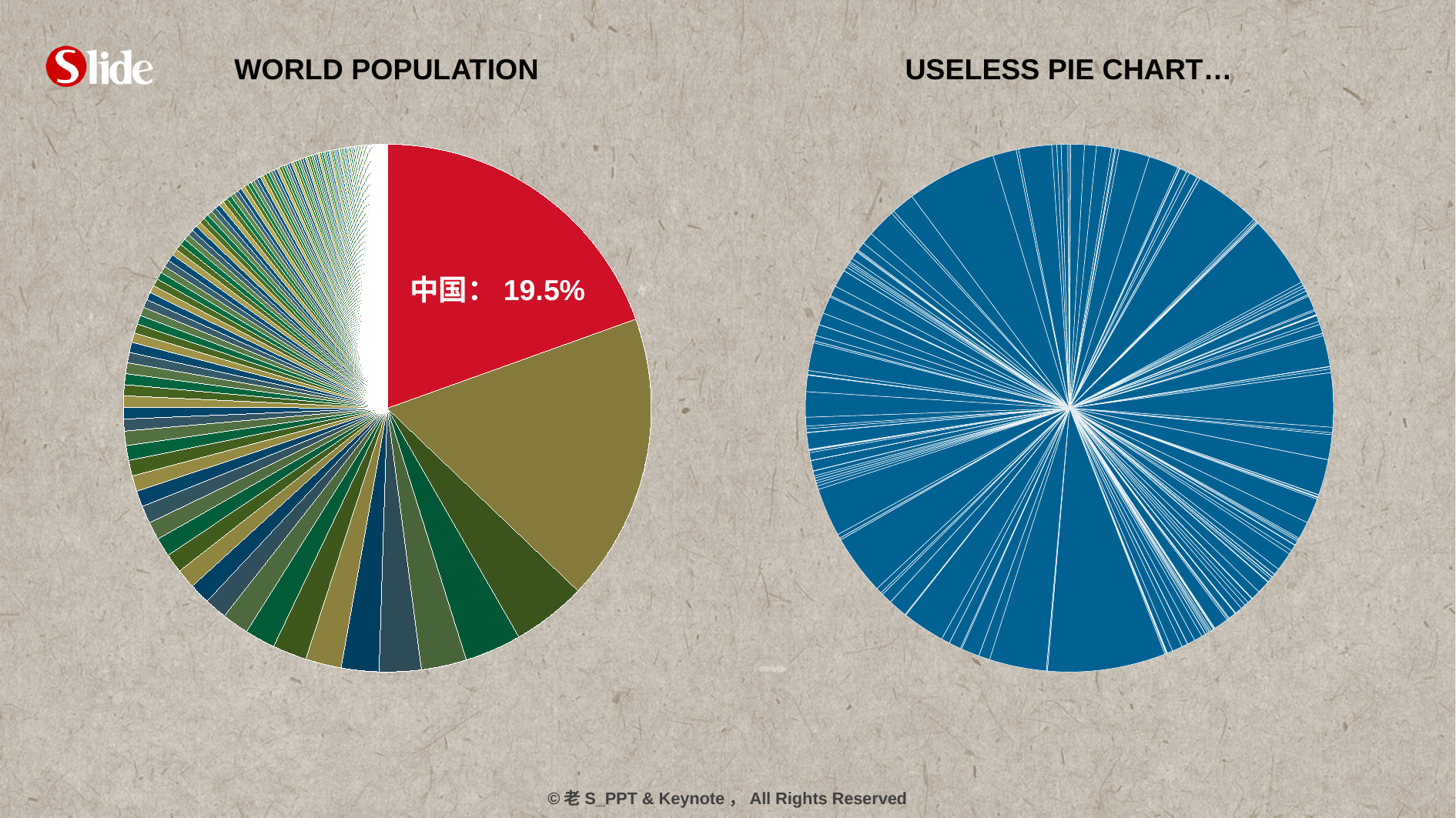

WORLD POPULATION
USELESS PIE CHART…

### Chart

| Category | 列1 |
|---|---|
| 中国 | 1339724852.0 |
| 印度 | 1210193422.0 |
| 美国 | 311502000.0 |
| 印尼 | 237556363.0 |
| 巴西 | 190732694.0 |
| 巴基斯坦 | 176264000.0 |
| 尼日利亚 | 158423000.0 |
| 孟加拉国 | 150689000.0 |
| 俄罗斯 | 142905200.0 |
| 日本 | 127930000.0 |
| 墨西哥 | 112336538.0 |
| 菲律宾 | 94013200.0 |
| 越南 | 87375000.0 |
| 德国 | 81802000.0 |
| 埃及 | 80345000.0 |
| 埃塞俄比亚 | 79455634.0 |
| 伊朗 | 75361000.0 |
| 土耳其 | 73722988.0 |
| 泰国 | 67041000.0 |
| 刚果民主共和国 | 65966000.0 |
| 法国 | 65821885.0 |
| 英国 | 62008048.0 |
| 意大利 | 60626442.0 |
| 南非 | 49991300.0 |
| 韩国 | 48988833.0 |
| 缅甸 | 47963000.0 |
| 西班牙 | 46148605.0 |
| 哥伦比亚 | 46012000.0 |
| 乌克兰 | 45724242.0 |
| 苏丹 | 43552000.0 |
| 坦桑尼亚 | 43187823.0 |
| 阿根廷 | 40091359.0 |
| 肯尼亚 | 38610097.0 |
| 波兰 | 38186860.0 |
| 阿尔及利亚 | 36300000.0 |
| 加拿大 | 34476000.0 |
| 摩洛哥 | 32167000.0 |
| 乌干达 | 31800000.0 |
| 伊拉克 | 31672000.0 |
| 阿富汗 | 31412000.0 |
| 秘鲁 | 29461933.0 |
| 委内瑞拉 | 29245000.0 |
| 尼泊尔 | 28584975.0 |
| 马来西亚 | 27565821.0 |
| 乌兹别克斯坦 | 27445000.0 |
| 沙特阿拉伯 | 27136977.0 |
| 朝鲜 | 24346000.0 |
| 加纳 | 24233431.0 |
| 台湾 | 23170321.0 |
| 澳大利亚 | 22629540.0 |
| 也门 | 22492035.0 |
| 莫桑比克 | 22416881.0 |
| 罗马尼亚 | 21466174.0 |
| 叙利亚 | 21084000.0 |
| 马达加斯加 | 20714000.0 |
| 斯里兰卡 | 20669000.0 |
| 科特迪瓦 | 19738000.0 |
| 喀麦隆 | 19406100.0 |
| 安哥拉 | 19082000.0 |
| 智利 | 17238600.0 |
| 荷兰 | 16673700.0 |
| 哈萨克斯坦 | 16473000.0 |
| 布基纳法索 | 15730977.0 |
| 尼日尔 | 15203822.0 |
| 马拉维共和国 | 14901000.0 |
| 马里 | 14517176.0 |
| 危地马拉 | 14361666.0 |
| 厄瓜多尔 | 14306876.0 |
| 柬埔寨 | 13395682.0 |
| 赞比亚 | 13046508.0 |
| 津巴布韦 | 12571000.0 |
| 塞内加尔 | 12434000.0 |
| 希腊 | 11306183.0 |
| 古巴 | 11241161.0 |
| 乍得 | 11227000.0 |
| 比利时 | 10827519.0 |
| 葡萄牙 | 10636888.0 |
| 突尼斯 | 10549100.0 |
| 捷克 | 10515818.0 |
| 玻利维亚 | 10426154.0 |
| 卢旺达 | 10412820.0 |
| 海地 | 10085214.0 |
| 匈牙利 | 10014324.0 |
| 几内亚 | 9982000.0 |
| 白俄罗斯 | 9481100.0 |
| 瑞典 | 9428054.0 |
| 多美尼亚 | 9378818.0 |
| 索马里 | 9331000.0 |
| 阿塞拜疆 | 8997400.0 |
| 贝宁 | 8778646.0 |
| 奥地利 | 8404252.0 |
| 布隆迪 | 8383000.0 |
| 阿联酋 | 8264070.0 |
| 洪都拉斯 | 8215313.0 |
| 瑞士 | 7866500.0 |
| 以色列 | 7746400.0 |
| 保加利亚 | 7351234.0 |
| 塞尔维亚 | 7306677.0 |
| 香港 | 7061200.0 |
| 塔吉克斯坦 | 6879000.0 |
| 巴布亚新几内亚 | 6703000.0 |
| 利比亚 | 6355000.0 |
| 老挝 | 6230200.0 |
| 巴拉圭 | 6230000.0 |
| 萨尔瓦多 | 6193000.0 |
| 约旦 | 6187000.0 |
| 多哥 | 6028000.0 |
| 塞拉利昂 | 5868000.0 |
| 尼加拉瓜 | 5788000.0 |
| 丹麦 | 5560628.0 |
| 斯洛伐克 | 5435273.0 |
| 吉尔吉斯斯坦 | 5418300.0 |
| 芬兰 | 5384680.0 |
| 厄立特里亚 | 5254000.0 |
| 新加坡 | 5076700.0 |
| 土库曼斯坦 | 5042000.0 |
| 挪威 | 4949800.0 |
| 哥斯达黎加 | 4563538.0 |
| 中非共和国 | 4401000.0 |
| 爱尔兰 | 4470700.0 |
| 格鲁吉亚 | 4436400.0 |
| 克罗地亚 | 4425747.0 |
| 新西兰 | 4407600.0 |
| 黎巴嫩 | 4228000.0 |
| 刚果 | 4043000.0 |
| 利比里亚 | 3994000.0 |
| 巴勒斯坦 | 3935249.0 |
| 波斯尼亚和黑塞哥维那 | 3843126.0 |
| 波多黎各 | 3725789.0 |
| 摩尔多瓦 | 3563800.0 |
| 毛里塔尼亚 | 3460000.0 |
| 巴拿马 | 3405813.0 |
| 乌拉圭 | 3356584.0 |
| 亚美尼亚 | 3263600.0 |
| 立陶宛 | 3225300.0 |
| 阿尔巴尼亚 | 3195000.0 |
| 蒙古 | 2806800.0 |
| 牙买加 | 2741000.0 |
| 科威特 | 2737000.0 |
| 阿曼 | 2694094.0 |
| 纳米比亚 | 2283000.0 |
| 拉脱维亚 | 2221100.0 |
| 莱索托 | 2171000.0 |
| 马其顿 | 2052722.0 |
| 斯洛文尼亚 | 2051940.0 |
|  博茨瓦纳 | 1800098.0 |
| 冈比亚 | 1728000.0 |
| 卡塔尔 | 1696563.0 |
| 几内亚比绍 | 1515000.0 |
| 加蓬 | 1505000.0 |
| 爱沙尼亚 | 1340122.0 |
| 特立尼达和多巴哥 | 1317714.0 |
| 毛里求斯 | 1280925.0 |
| 巴林 | 1262000.0 |
| 斯威士兰 | 1186000.0 |
| 东帝汶 | 1124000.0 |
| 吉布提 | 889000.0 |
| 斐济 | 861000.0 |
| 塞浦路斯 | 803147.0 |
| 圭亚那 | 784894.0 |
| 赤道几内亚 | 700000.0 |
| 不丹 | 695822.0 |
| 黑山共和国 | 625266.0 |
| 澳门 | 556800.0 |
| 西撒哈拉 | 531000.0 |
| 所罗门群岛 | 530669.0 |
| 苏里南 | 525000.0 |
| 卢森堡 | 502100.0 |
| 佛得角 | 491575.0 |
| 马耳他 | 416333.0 |
| 文莱 | 399000.0 |
| 巴哈马 | 353658.0 |
| 伯利兹 | 333200.0 |
| 冰岛 | 318452.0 |
| 马尔代夫 | 317280.0 |
| 巴巴多斯 | 273000.0 |
| 瓦努阿图 | 240000.0 |
| 萨摩亚 | 187032.0 |
| 关岛 | 180000.0 |
| 圣卢西亚 | 166526.0 |
| 圣多美和普林西比 | 165000.0 |
| 库拉索 | 142180.0 |
| 圣文森特和格林纳丁斯 | 109000.0 |
| 美属维尔京群岛 | 109000.0 |
| 阿鲁巴 | 107000.0 |
| 格林纳达 | 104000.0 |
| 汤加 | 104000.0 |
| 密克罗尼西亚联邦 | 102624.0 |
| 基里巴斯共和国 | 100000.0 |
| 泽西岛 | 92500.0 |
| 安提瓜和巴布达 | 89000.0 |
| 塞舌尔群岛 | 86525.0 |
| 安道尔 | 84082.0 |
| 马恩岛 | 83000.0 |
| 美属萨摩亚 | 68000.0 |
| 多米尼克 | 68000.0 |
| 百慕大 | 64566.0 |
| 格恩西岛 | 62274.0 |
| 北马里亚纳群岛 | 61000.0 |
| 格陵兰 | 56452.0 |
| 开曼群岛 | 54878.0 |
| 马绍尔群岛 | 54305.0 |
| 圣基茨和尼维斯 | 52000.0 |
| 法罗群岛 | 48585.0 |
| 特克斯和凯科斯群岛 | 40357.0 |
| 圣马滕 | 37429.0 |
| 列支敦士登 | 36157.0 |
| 摩纳哥 | 35000.0 |
| 圣马力诺 | 31887.0 |
| 直布罗陀海峡 | 29000.0 |
| 英属维尔京群岛 | 28213.0 |
| 库克群岛 | 23400.0 |
| 帕劳共和国 | 20000.0 |
| 安格拉 | 15236.0 |
| 瑙鲁 | 10000.0 |
| 图瓦卢 | 10000.0 |
| 蒙特塞拉特 | 6000.0 |
| 圣赫勒拿岛 | 4000.0 |
| 福克兰群岛 | 3000.0 |
| 纽埃 | 1500.0 |
| 托克劳 | 1100.0 |
| 梵蒂冈 | 500.0 |
| 皮特凯恩群岛 | 50.0 |

### Chart

| Category | 列1 |
|---|---|
| 阿尔巴尼亚 | 3195000.0 |
| 阿尔及利亚 | 36300000.0 |
| 阿富汗 | 31412000.0 |
| 阿根廷 | 40091359.0 |
| 阿联酋 | 8264070.0 |
| 阿鲁巴 | 107000.0 |
| 阿曼 | 2694094.0 |
| 阿塞拜疆 | 8997400.0 |
| 埃及 | 80345000.0 |
| 埃塞俄比亚 | 79455634.0 |
| 爱尔兰 | 4470700.0 |
| 爱沙尼亚 | 1340122.0 |
| 安道尔 | 84082.0 |
| 安哥拉 | 19082000.0 |
| 安格拉 | 15236.0 |
| 安提瓜和巴布达 | 89000.0 |
| 奥地利 | 8404252.0 |
| 澳大利亚 | 22629540.0 |
| 澳门 | 556800.0 |
| 巴巴多斯 | 273000.0 |
| 巴布亚新几内亚 | 6703000.0 |
| 巴哈马 | 353658.0 |
| 巴基斯坦 | 176264000.0 |
| 巴拉圭 | 6230000.0 |
| 巴勒斯坦 | 3935249.0 |
| 巴林 | 1262000.0 |
| 巴拿马 | 3405813.0 |
| 巴西 | 190732694.0 |
| 白俄罗斯 | 9481100.0 |
| 百慕大 | 64566.0 |
| 保加利亚 | 7351234.0 |
| 北马里亚纳群岛 | 61000.0 |
| 贝宁 | 8778646.0 |
| 比利时 | 10827519.0 |
| 冰岛 | 318452.0 |
| 波多黎各 | 3725789.0 |
| 波兰 | 38186860.0 |
| 波斯尼亚和黑塞哥维那 | 3843126.0 |
| 玻利维亚 | 10426154.0 |
| 伯利兹 | 333200.0 |
| 博茨瓦纳 | 1800098.0 |
| 不丹 | 695822.0 |
| 布基纳法索 | 15730977.0 |
| 布隆迪 | 8383000.0 |
| 朝鲜 | 24346000.0 |
| 赤道几内亚 | 700000.0 |
| 丹麦 | 5560628.0 |
| 德国 | 81802000.0 |
| 东帝汶 | 1124000.0 |
| 多哥 | 6028000.0 |
| 多美尼亚 | 9378818.0 |
| 多米尼克 | 68000.0 |
| 俄罗斯 | 142905200.0 |
| 厄瓜多尔 | 14306876.0 |
| 厄立特里亚 | 5254000.0 |
| 法国 | 65821885.0 |
| 法罗群岛 | 48585.0 |
| 梵蒂冈 | 500.0 |
| 菲律宾 | 94013200.0 |
| 斐济 | 861000.0 |
| 芬兰 | 5384680.0 |
| 佛得角 | 491575.0 |
| 福克兰群岛 | 3000.0 |
| 冈比亚 | 1728000.0 |
| 刚果 | 4043000.0 |
| 刚果民主共和国 | 65966000.0 |
| 哥伦比亚 | 46012000.0 |
| 哥斯达黎加 | 4563538.0 |
| 格恩西岛 | 62274.0 |
| 格林纳达 | 104000.0 |
| 格陵兰 | 56452.0 |
| 格鲁吉亚 | 4436400.0 |
| 古巴 | 11241161.0 |
| 关岛 | 180000.0 |
| 圭亚那 | 784894.0 |
| 哈萨克斯坦 | 16473000.0 |
| 海地 | 10085214.0 |
| 韩国 | 48988833.0 |
| 荷兰 | 16673700.0 |
| 黑山共和国 | 625266.0 |
| 洪都拉斯 | 8215313.0 |
| 基里巴斯共和国 | 100000.0 |
| 吉布提 | 889000.0 |
| 吉尔吉斯斯坦 | 5418300.0 |
| 几内亚 | 9982000.0 |
| 几内亚比绍 | 1515000.0 |
| 加拿大 | 34476000.0 |
| 加纳 | 24233431.0 |
| 加蓬 | 1505000.0 |
| 柬埔寨 | 13395682.0 |
| 捷克 | 10515818.0 |
| 津巴布韦 | 12571000.0 |
| 喀麦隆 | 19406100.0 |
| 卡塔尔 | 1696563.0 |
| 开曼群岛 | 54878.0 |
| 科特迪瓦 | 19738000.0 |
| 科威特 | 2737000.0 |
| 克罗地亚 | 4425747.0 |
| 肯尼亚 | 38610097.0 |
| 库克群岛 | 23400.0 |
| 库拉索 | 142180.0 |
| 拉脱维亚 | 2221100.0 |
| 莱索托 | 2171000.0 |
| 老挝 | 6230200.0 |
| 黎巴嫩 | 4228000.0 |
| 立陶宛 | 3225300.0 |
| 利比里亚 | 3994000.0 |
| 利比亚 | 6355000.0 |
| 列支敦士登 | 36157.0 |
| 卢森堡 | 502100.0 |
| 卢旺达 | 10412820.0 |
| 罗马尼亚 | 21466174.0 |
| 马达加斯加 | 20714000.0 |
| 马恩岛 | 83000.0 |
| 马尔代夫 | 317280.0 |
| 马耳他 | 416333.0 |
| 马拉维共和国 | 14901000.0 |
| 马来西亚 | 27565821.0 |
| 马里 | 14517176.0 |
| 马其顿 | 2052722.0 |
| 马绍尔群岛 | 54305.0 |
| 毛里求斯 | 1280925.0 |
| 毛里塔尼亚 | 3460000.0 |
| 美国 | 311502000.0 |
| 美属萨摩亚 | 68000.0 |
| 美属维尔京群岛 | 109000.0 |
| 蒙古 | 2806800.0 |
| 蒙特塞拉特 | 6000.0 |
| 孟加拉国 | 150689000.0 |
| 秘鲁 | 29461933.0 |
| 密克罗尼西亚联邦 | 102624.0 |
| 缅甸 | 47963000.0 |
| 摩尔多瓦 | 3563800.0 |
| 摩洛哥 | 32167000.0 |
| 摩纳哥 | 35000.0 |
| 莫桑比克 | 22416881.0 |
| 墨西哥 | 112336538.0 |
| 纳米比亚 | 2283000.0 |
| 南非 | 49991300.0 |
| 瑙鲁 | 10000.0 |
| 尼泊尔 | 28584975.0 |
| 尼加拉瓜 | 5788000.0 |
| 尼日尔 | 15203822.0 |
| 尼日利亚 | 158423000.0 |
| 纽埃 | 1500.0 |
| 挪威 | 4949800.0 |
| 帕劳共和国 | 20000.0 |
| 皮特凯恩群岛 | 50.0 |
| 葡萄牙 | 10636888.0 |
| 日本 | 127930000.0 |
| 瑞典 | 9428054.0 |
| 瑞士 | 7866500.0 |
| 萨尔瓦多 | 6193000.0 |
| 萨摩亚 | 187032.0 |
| 塞尔维亚 | 7306677.0 |
| 塞拉利昂 | 5868000.0 |
| 塞内加尔 | 12434000.0 |
| 塞浦路斯 | 803147.0 |
| 塞舌尔群岛 | 86525.0 |
| 沙特阿拉伯 | 27136977.0 |
| 圣多美和普林西比 | 165000.0 |
| 圣赫勒拿岛 | 4000.0 |
| 圣基茨和尼维斯 | 52000.0 |
| 圣卢西亚 | 166526.0 |
| 圣马力诺 | 31887.0 |
| 圣马滕 | 37429.0 |
| 圣文森特和格林纳丁斯 | 109000.0 |
| 斯里兰卡 | 20669000.0 |
| 斯洛伐克 | 5435273.0 |
| 斯洛文尼亚 | 2051940.0 |
| 斯威士兰 | 1186000.0 |
| 苏丹 | 43552000.0 |
| 苏里南 | 525000.0 |
| 所罗门群岛 | 530669.0 |
| 索马里 | 9331000.0 |
| 塔吉克斯坦 | 6879000.0 |
| 台湾 | 23170321.0 |
| 泰国 | 67041000.0 |
| 坦桑尼亚 | 43187823.0 |
| 汤加 | 104000.0 |
| 特克斯和凯科斯群岛 | 40357.0 |
| 特立尼达和多巴哥 | 1317714.0 |
| 突尼斯 | 10549100.0 |
| 图瓦卢 | 10000.0 |
| 土耳其 | 73722988.0 |
| 土库曼斯坦 | 5042000.0 |
| 托克劳 | 1100.0 |
| 瓦努阿图 | 240000.0 |
| 危地马拉 | 14361666.0 |
| 委内瑞拉 | 29245000.0 |
| 文莱 | 399000.0 |
| 乌干达 | 31800000.0 |
| 乌克兰 | 45724242.0 |
| 乌拉圭 | 3356584.0 |
| 乌兹别克斯坦 | 27445000.0 |
| 西班牙 | 46148605.0 |
| 西撒哈拉 | 531000.0 |
| 希腊 | 11306183.0 |
| 香港 | 7061200.0 |
| 新加坡 | 5076700.0 |
| 新西兰 | 4407600.0 |
| 匈牙利 | 10014324.0 |
| 叙利亚 | 21084000.0 |
| 牙买加 | 2741000.0 |
| 亚美尼亚 | 3263600.0 |
| 也门 | 22492035.0 |
| 伊拉克 | 31672000.0 |
| 伊朗 | 75361000.0 |
| 以色列 | 7746400.0 |
| 意大利 | 60626442.0 |
| 印尼 | 237556363.0 |
| 英国 | 62008048.0 |
| 英属维尔京群岛 | 28213.0 |
| 约旦 | 6187000.0 |
| 越南 | 87375000.0 |
| 赞比亚 | 13046508.0 |
| 泽西岛 | 92500.0 |
| 乍得 | 11227000.0 |
| 直布罗陀海峡 | 29000.0 |
| 智利 | 17238600.0 |
| 中非共和国 | 4401000.0 |
中国：19.5%